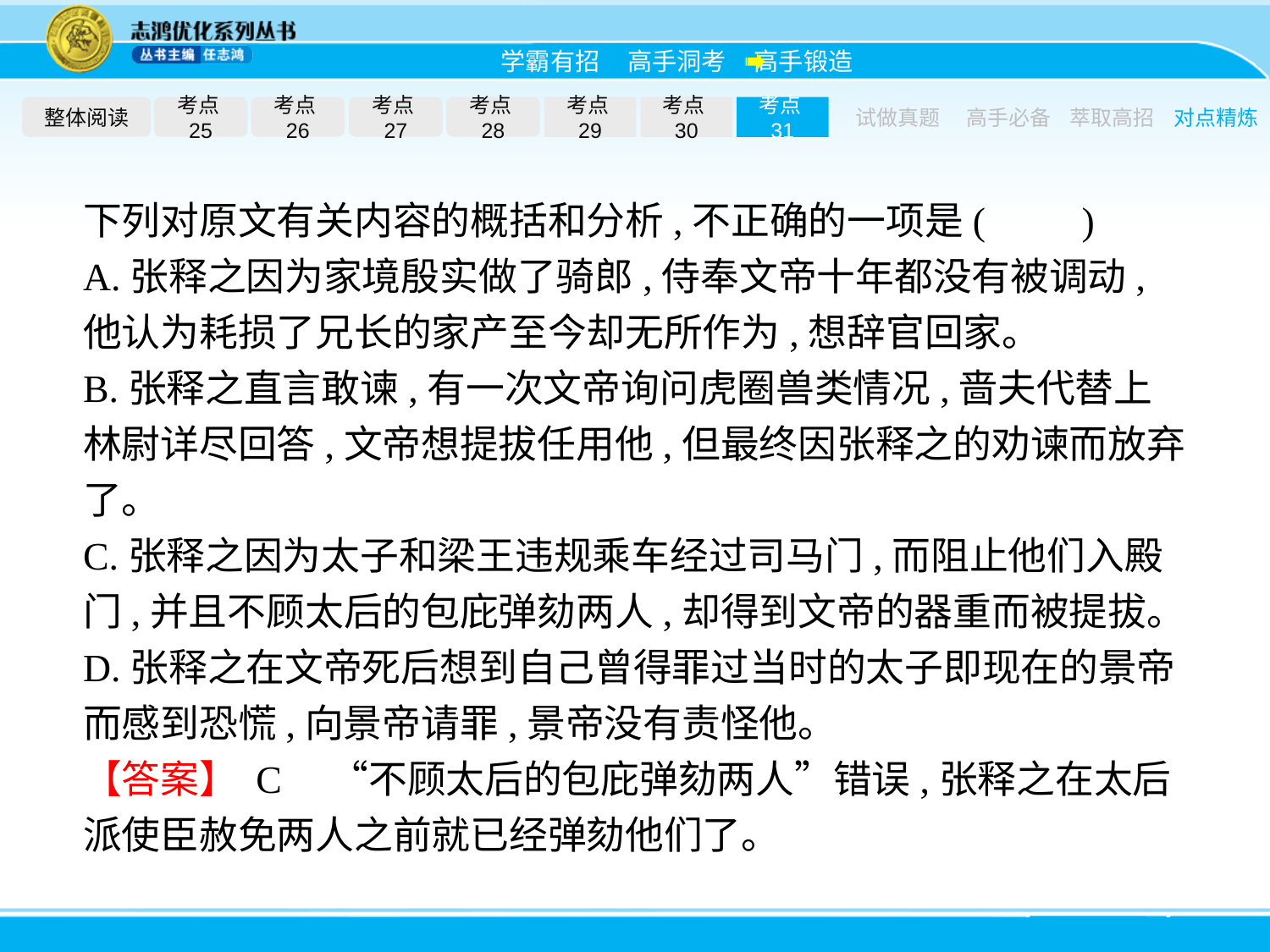

整体阅读
考点25
考点26
考点27
考点28
考点29
考点30
考点31
试做真题
高手必备
萃取高招
对点精炼
下列对原文有关内容的概括和分析,不正确的一项是(　　)
A.张释之因为家境殷实做了骑郎,侍奉文帝十年都没有被调动,他认为耗损了兄长的家产至今却无所作为,想辞官回家。
B.张释之直言敢谏,有一次文帝询问虎圈兽类情况,啬夫代替上林尉详尽回答,文帝想提拔任用他,但最终因张释之的劝谏而放弃了。
C.张释之因为太子和梁王违规乘车经过司马门,而阻止他们入殿门,并且不顾太后的包庇弹劾两人,却得到文帝的器重而被提拔。
D.张释之在文帝死后想到自己曾得罪过当时的太子即现在的景帝而感到恐慌,向景帝请罪,景帝没有责怪他。
【答案】 C　“不顾太后的包庇弹劾两人”错误,张释之在太后派使臣赦免两人之前就已经弹劾他们了。